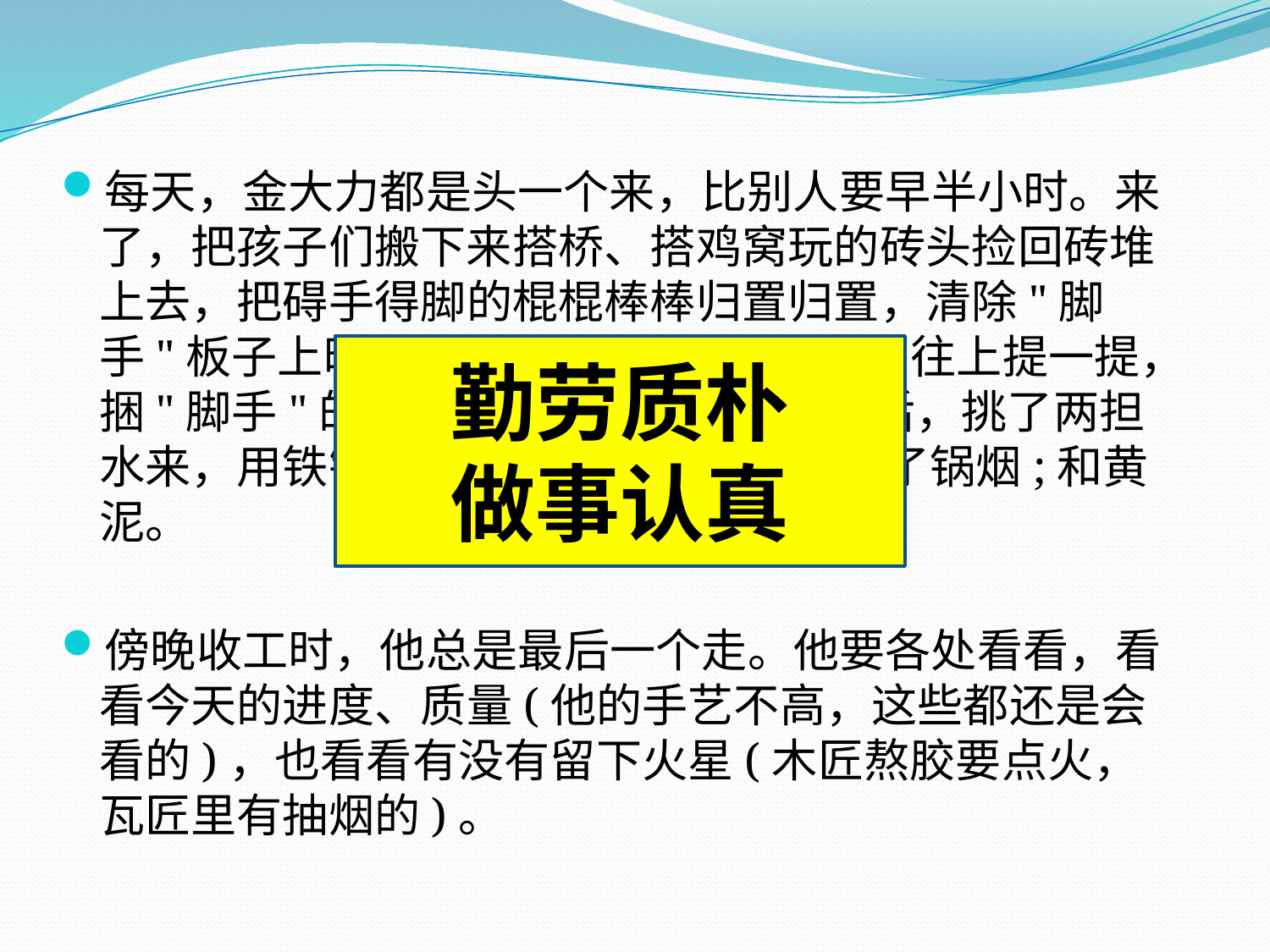

#
每天，金大力都是头一个来，比别人要早半小时。来了，把孩子们搬下来搭桥、搭鸡窝玩的砖头捡回砖堆上去，把碍手得脚的棍棍棒棒归置归置，清除"脚手"板子上昨天滴下的灰泥，把"脚手"往上提一提，捆"脚手"的麻绳紧一紧，扫扫地，然后，挑了两担水来，用铁锹抓钩和青灰，--石灰里兑了锅烟;和黄泥。

傍晚收工时，他总是最后一个走。他要各处看看，看看今天的进度、质量(他的手艺不高，这些都还是会看的)，也看看有没有留下火星(木匠熬胶要点火，瓦匠里有抽烟的)。
勤劳质朴
做事认真